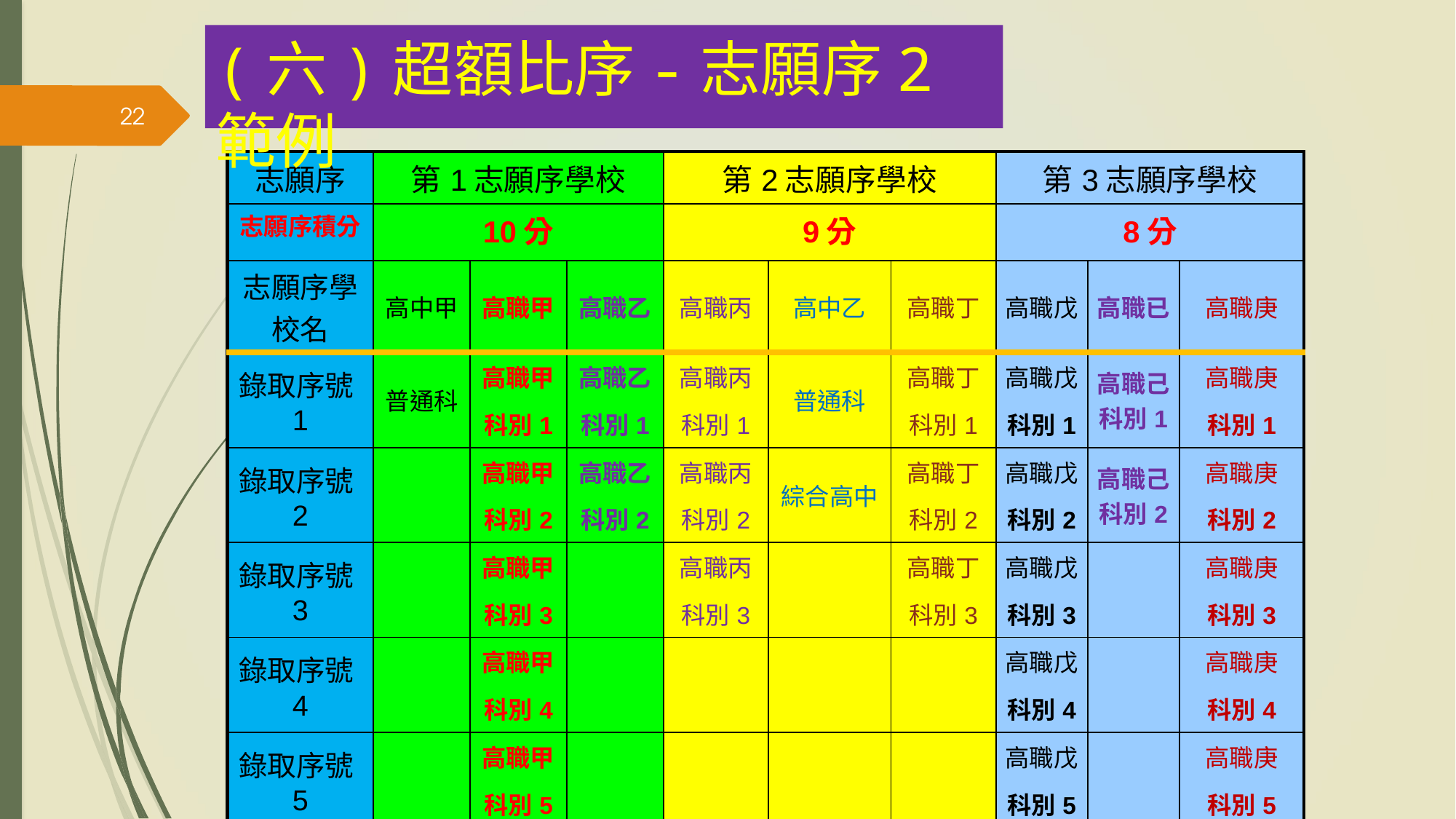

(六)超額比序-志願序2 範例
22
| 志願序 | 第1志願序學校 |  |  | 第2志願序學校 |  |  | 第3志願序學校 |  |  |
| --- | --- | --- | --- | --- | --- | --- | --- | --- | --- |
| 志願序積分 | 10分 |  |  | 9分 |  |  | 8分 |  |  |
| 志願序學校名 | 高中甲 | 高職甲 | 高職乙 | 高職丙 | 高中乙 | 高職丁 | 高職戊 | 高職已 | 高職庚 |
| 錄取序號1 | 普通科 | 高職甲 科別1 | 高職乙 科別1 | 高職丙 科別1 | 普通科 | 高職丁 科別1 | 高職戊 科別1 | 高職己科別1 | 高職庚 科別1 |
| 錄取序號2 |  | 高職甲 科別2 | 高職乙 科別2 | 高職丙 科別2 | 綜合高中 | 高職丁 科別2 | 高職戊 科別2 | 高職己科別2 | 高職庚 科別2 |
| 錄取序號3 |  | 高職甲 科別3 |  | 高職丙 科別3 |  | 高職丁 科別3 | 高職戊 科別3 |  | 高職庚 科別3 |
| 錄取序號4 |  | 高職甲 科別4 |  |  |  |  | 高職戊 科別4 |  | 高職庚 科別4 |
| 錄取序號5 |  | 高職甲 科別5 |  |  |  |  | 高職戊 科別5 |  | 高職庚 科別5 |